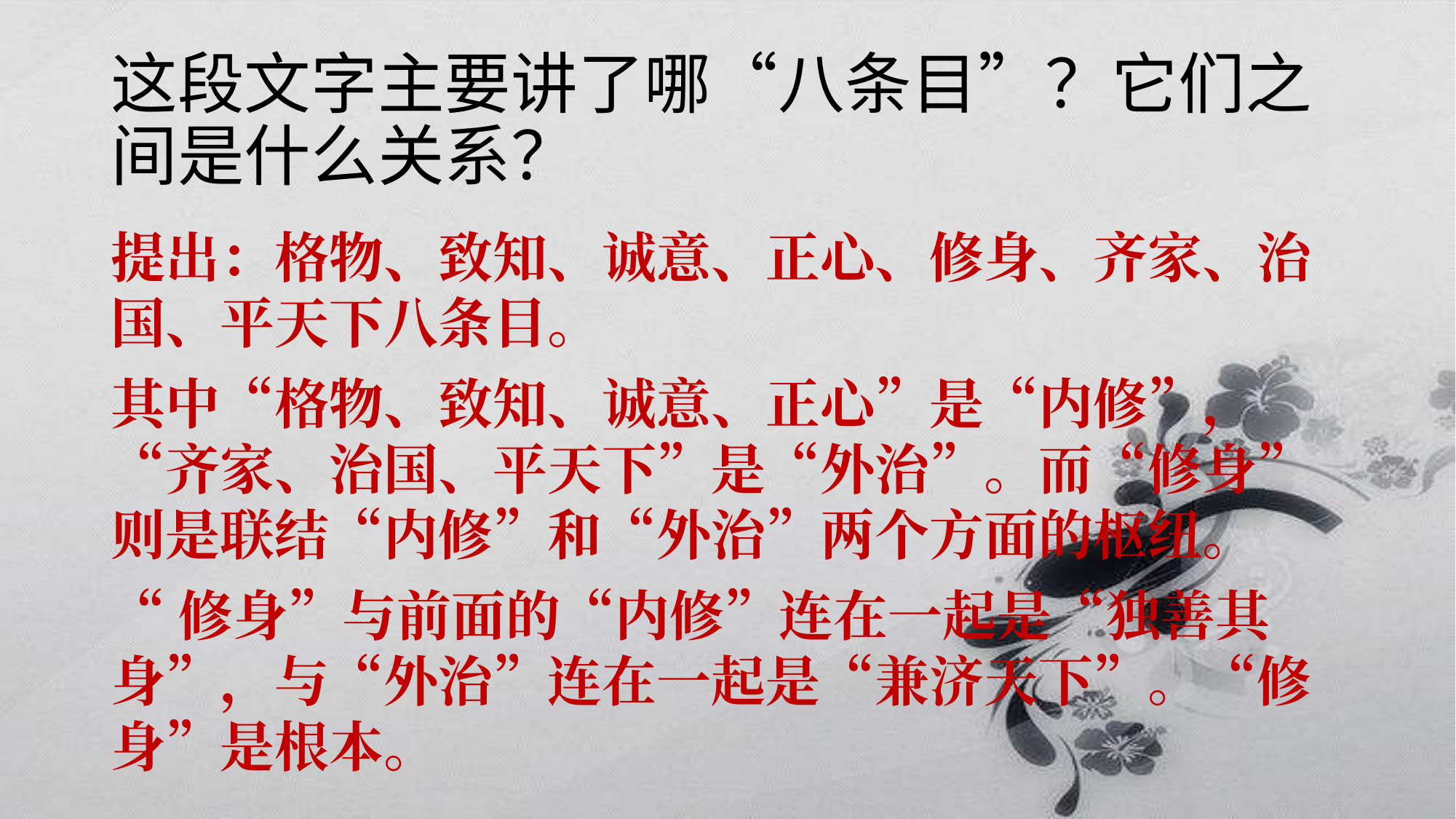

# 这段文字主要讲了哪“八条目”？它们之间是什么关系？
提出：格物、致知、诚意、正心、修身、齐家、治国、平天下八条目。
其中“格物、致知、诚意、正心”是“内修”，“齐家、治国、平天下”是“外治”。而“修身”则是联结“内修”和“外治”两个方面的枢纽。
“修身”与前面的“内修”连在一起是“独善其身”，与“外治”连在一起是“兼济天下”。“修身”是根本。